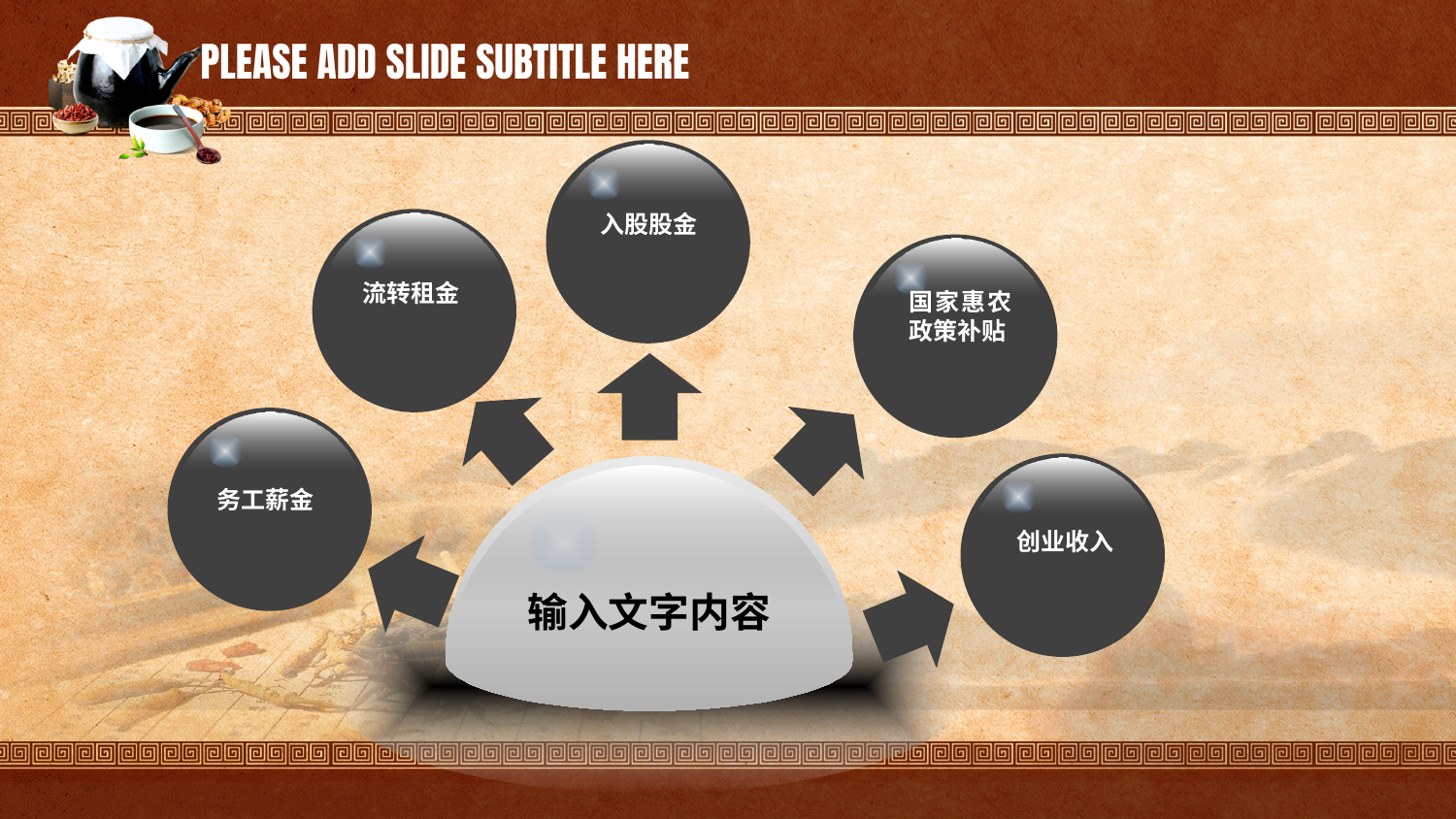

PLEASE ADD SLIDE SUBTITLE HERE

入股股金

流转租金

国家惠农政策补贴

务工薪金

创业收入

输入文字内容